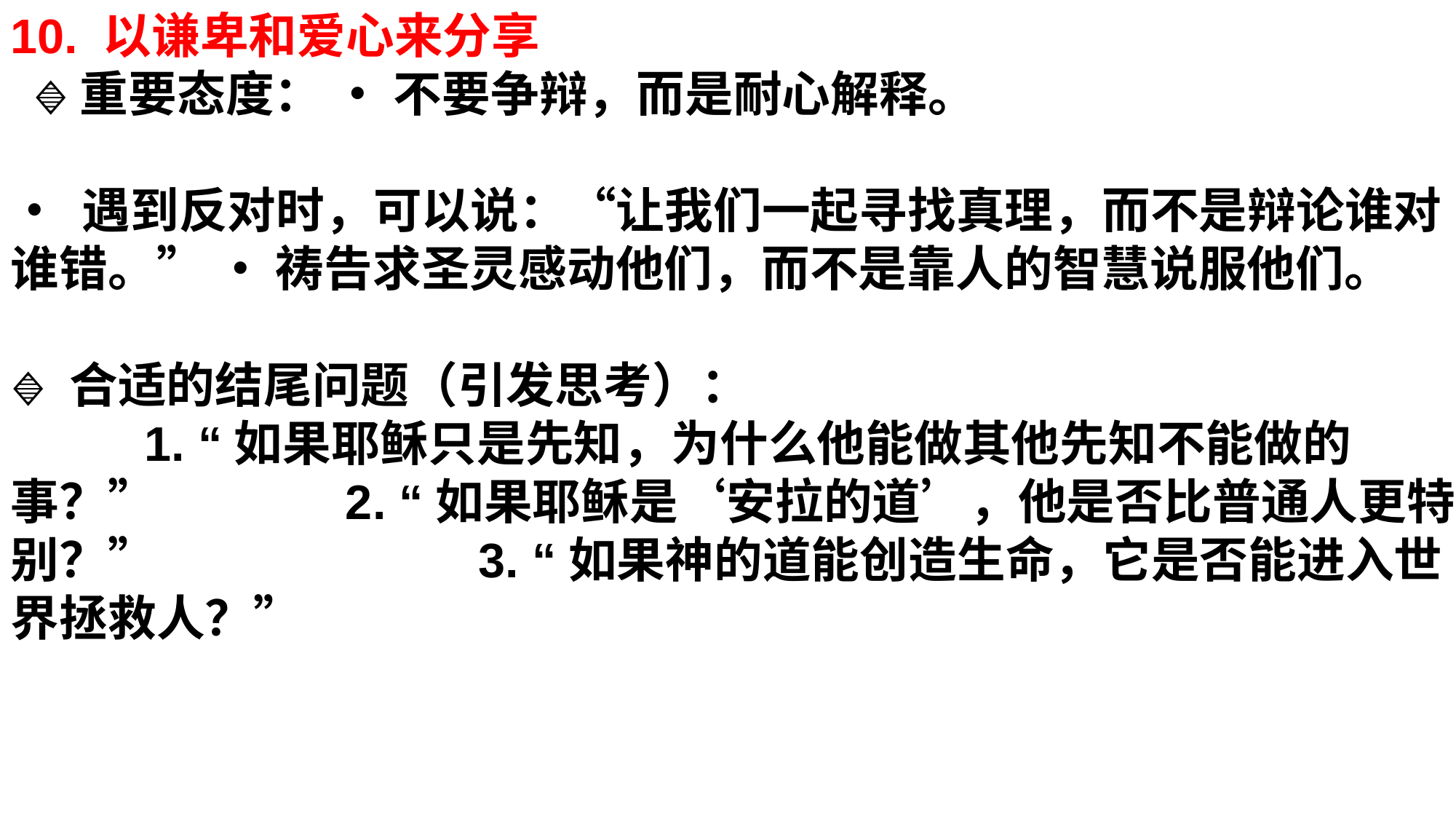

10. 以谦卑和爱心来分享                                                                                     🔹 重要态度： • 不要争辩，而是耐心解释。

• 遇到反对时，可以说：“让我们一起寻找真理，而不是辩论谁对谁错。” • 祷告求圣灵感动他们，而不是靠人的智慧说服他们。

🔹 合适的结尾问题（引发思考）：                                                                           1. “如果耶稣只是先知，为什么他能做其他先知不能做的事？”                2. “如果耶稣是‘安拉的道’，他是否比普通人更特别？”                            3. “如果神的道能创造生命，它是否能进入世界拯救人？”